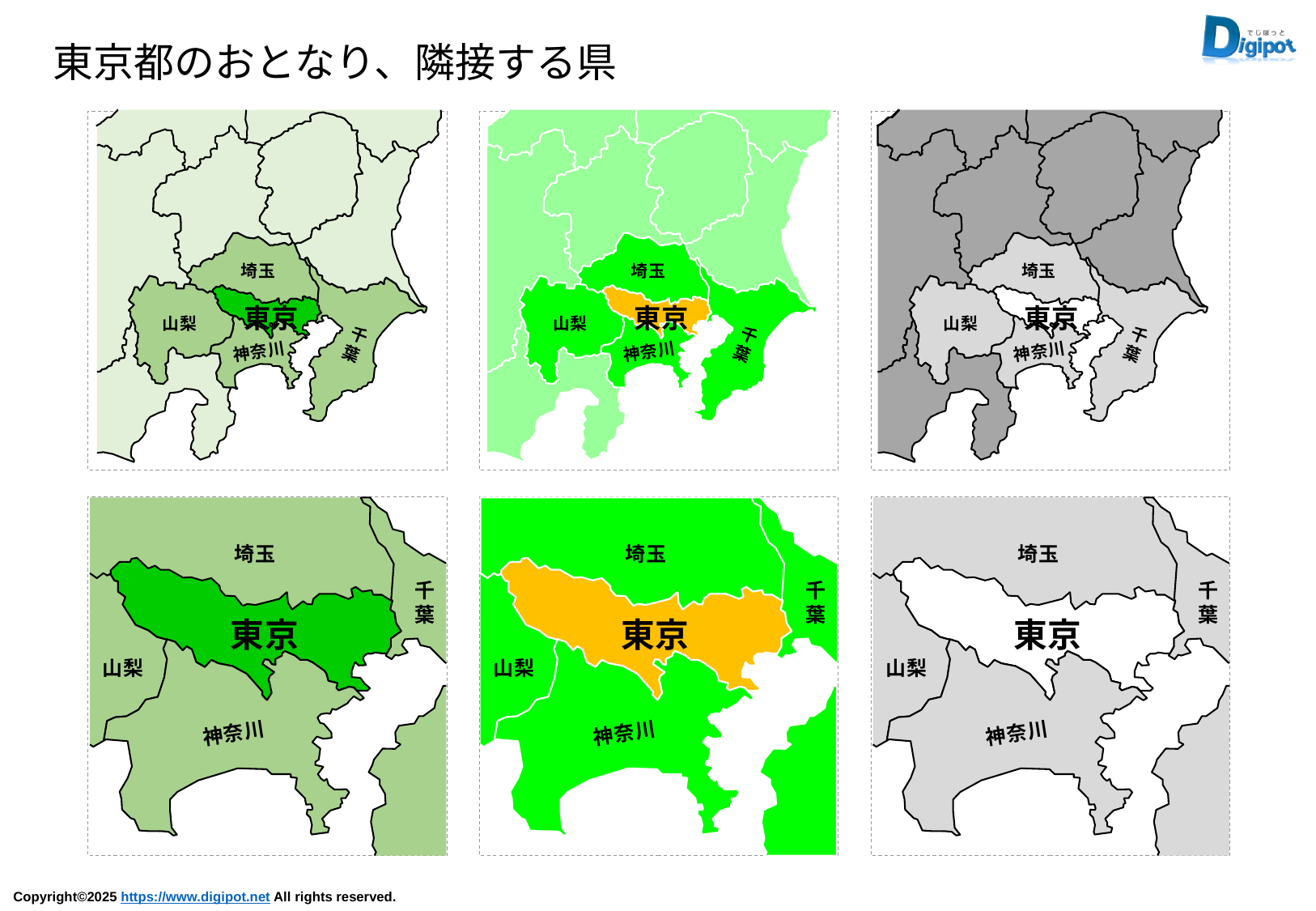

東京都のおとなり、隣接する県

埼玉
東京
山梨
千
葉
神奈川

埼玉
東京
山梨
千
葉
神奈川

埼玉
東京
山梨
千
葉
神奈川

埼玉
千
葉
東京
山梨
神奈川

埼玉
千
葉
東京
山梨
神奈川

埼玉
千
葉
東京
山梨
神奈川